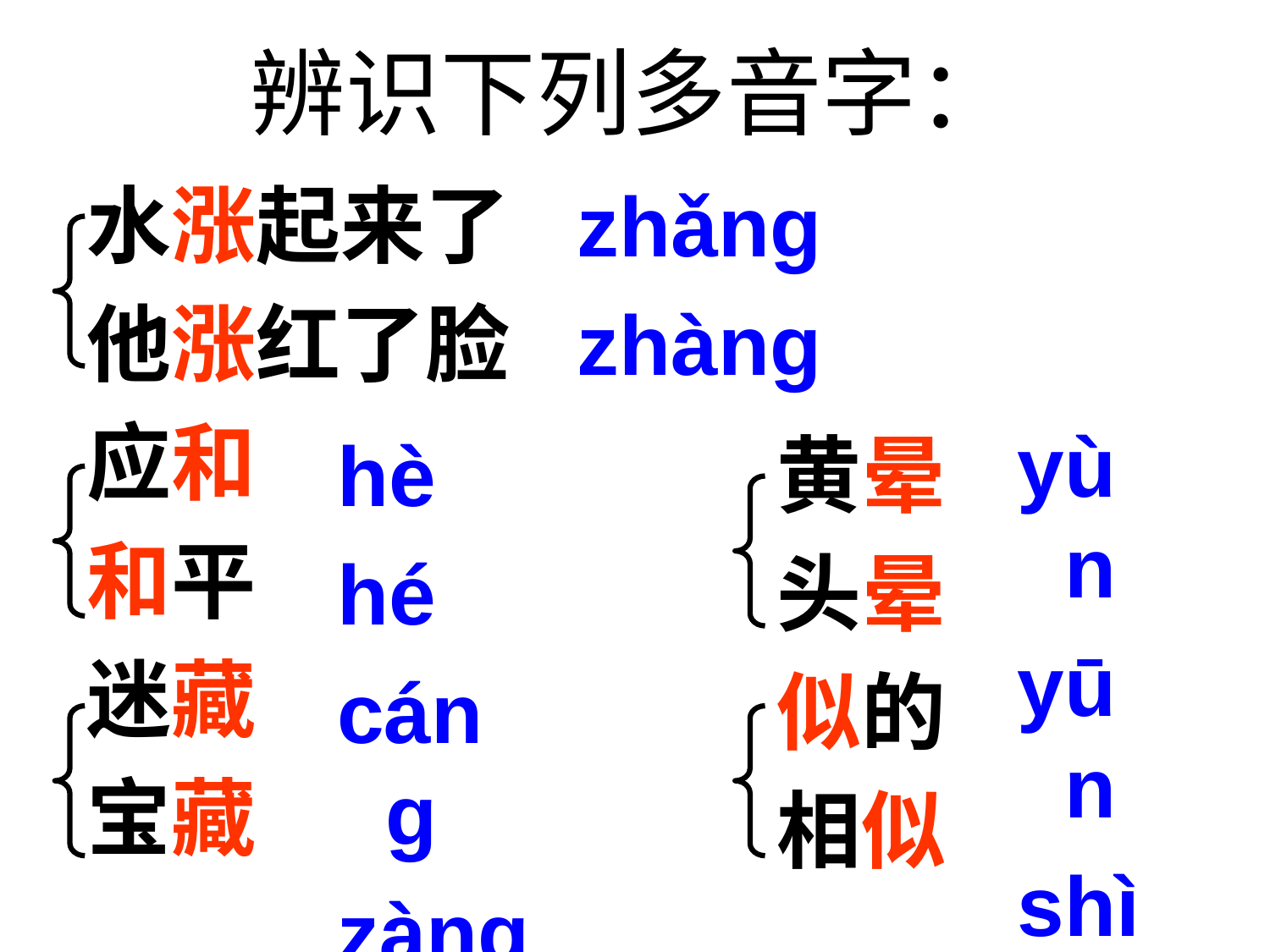

# 辨识下列多音字：
 水涨起来了
 他涨红了脸
 应和
 和平
 迷藏
 宝藏

zhǎng
zhàng

yùn
yūn
shì
sì

hè
hé
cáng
zàng

 黄晕
 头晕
 似的
 相似